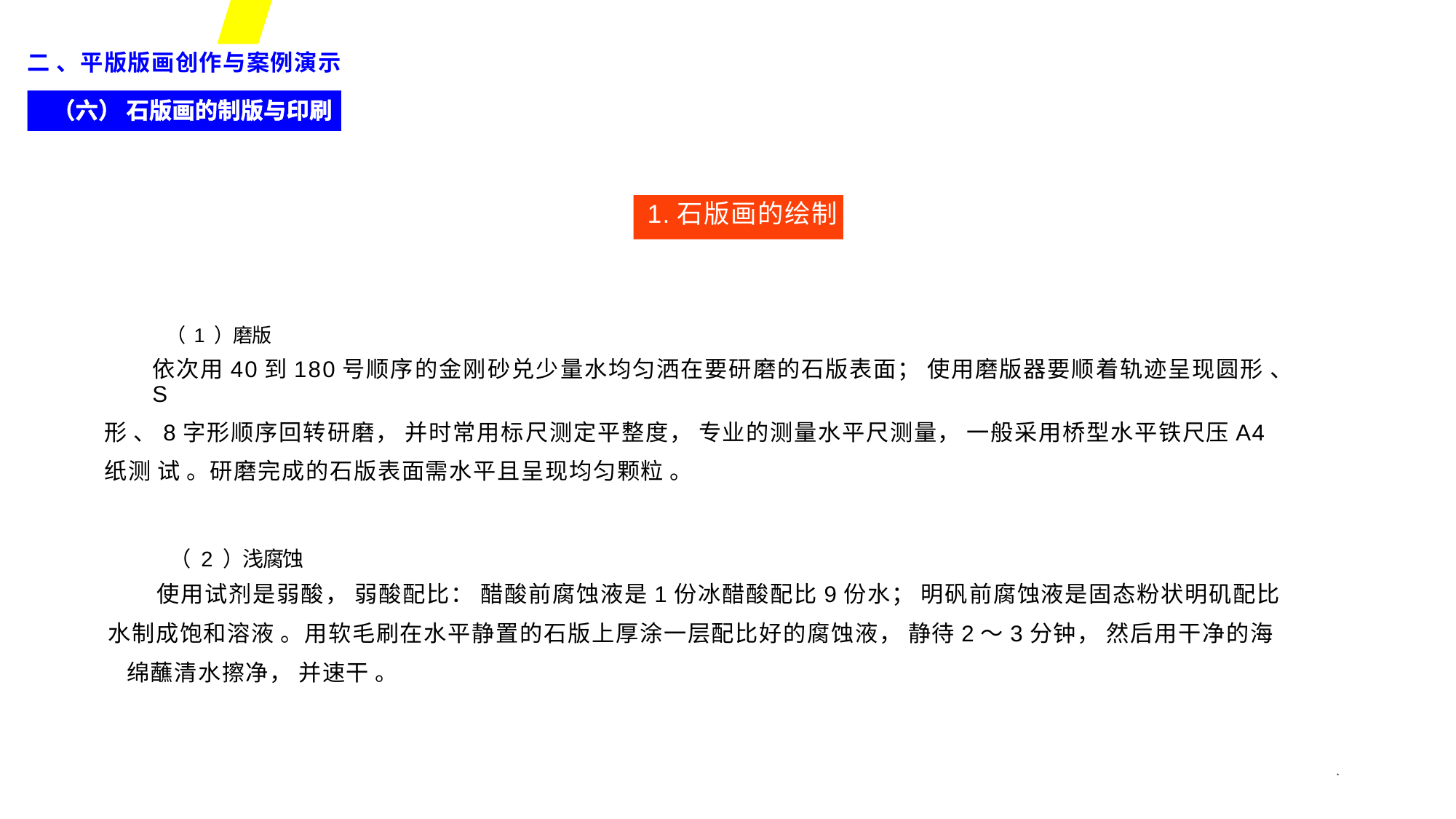

二 、平版版画创作与案例演示

（六） 石版画的制版与印刷

1.石版画的绘制

（ 1 ）磨版
依次用40到180号顺序的金刚砂兑少量水均匀洒在要研磨的石版表面； 使用磨版器要顺着轨迹呈现圆形 、S
形 、8字形顺序回转研磨， 并时常用标尺测定平整度， 专业的测量水平尺测量， 一般采用桥型水平铁尺压A4纸测 试 。研磨完成的石版表面需水平且呈现均匀颗粒 。

（ 2 ）浅腐蚀
使用试剂是弱酸， 弱酸配比： 醋酸前腐蚀液是1份冰醋酸配比9份水； 明矾前腐蚀液是固态粉状明矶配比
水制成饱和溶液 。用软毛刷在水平静置的石版上厚涂一层配比好的腐蚀液， 静待2～3分钟， 然后用干净的海      绵蘸清水擦净， 并速干 。

*